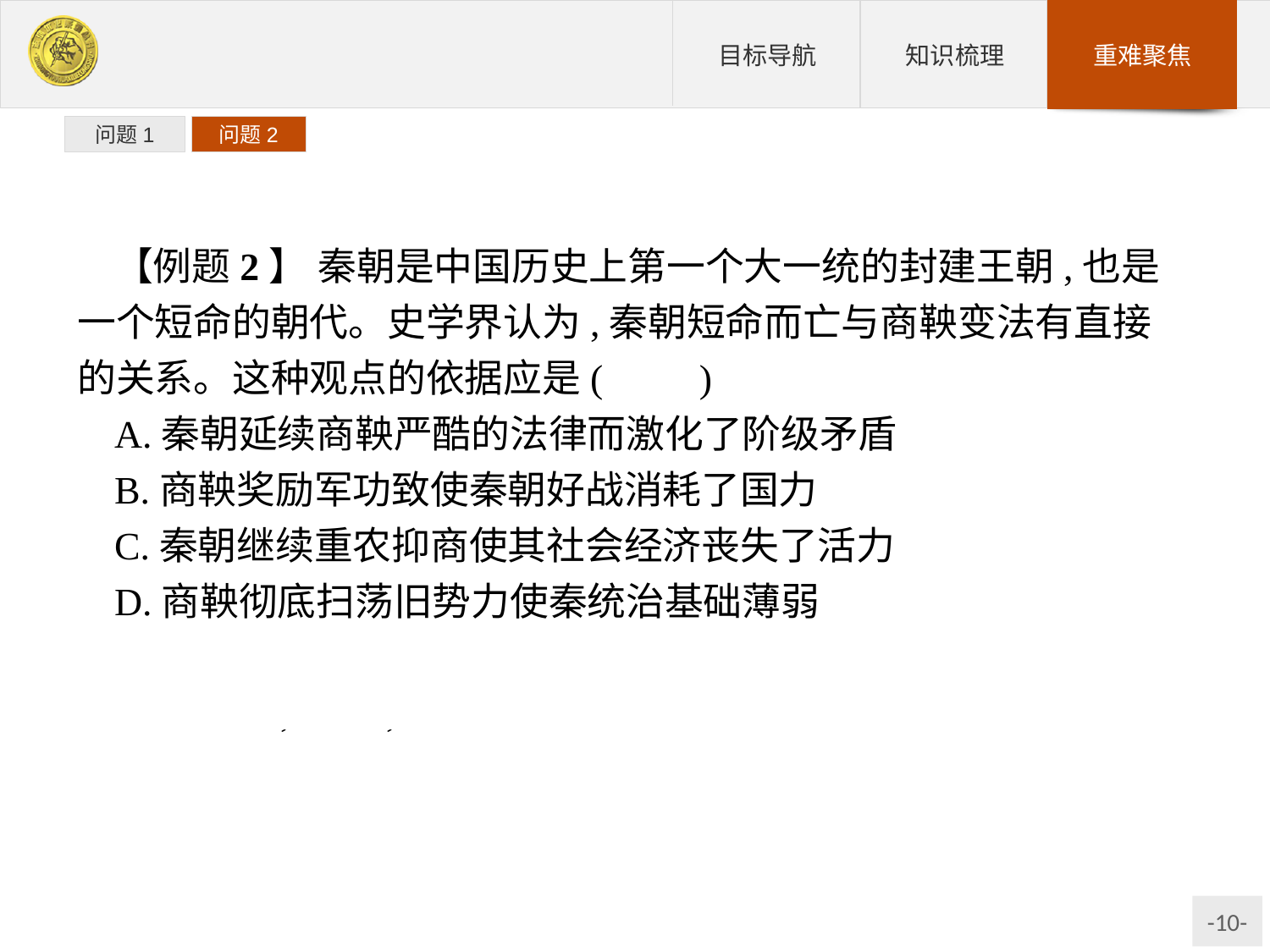

问题1
问题2
【例题2】 秦朝是中国历史上第一个大一统的封建王朝,也是一个短命的朝代。史学界认为,秦朝短命而亡与商鞅变法有直接的关系。这种观点的依据应是(　　)
A.秦朝延续商鞅严酷的法律而激化了阶级矛盾
B.商鞅奖励军功致使秦朝好战消耗了国力
C.秦朝继续重农抑商使其社会经济丧失了活力
D.商鞅彻底扫荡旧势力使秦统治基础薄弱
解析:秦朝短命而亡的根源在于阶级矛盾的尖锐引发了大规模的农民战争,因此,A项是符合题目要求的正确答案。
答案:A